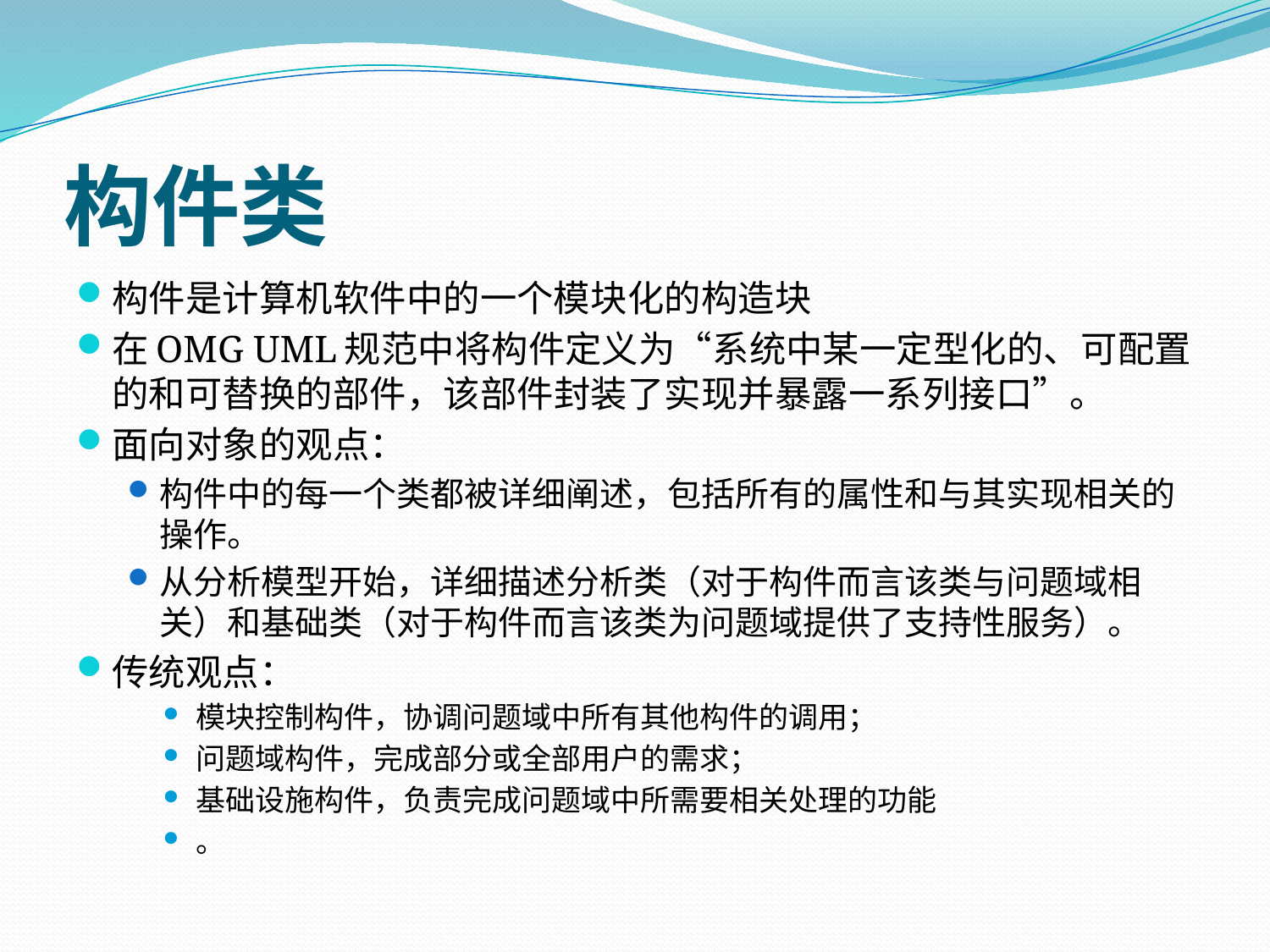

# 构件类
构件是计算机软件中的一个模块化的构造块
在OMG UML规范中将构件定义为“系统中某一定型化的、可配置的和可替换的部件，该部件封装了实现并暴露一系列接口”。
面向对象的观点：
构件中的每一个类都被详细阐述，包括所有的属性和与其实现相关的操作。
从分析模型开始，详细描述分析类（对于构件而言该类与问题域相关）和基础类（对于构件而言该类为问题域提供了支持性服务）。
传统观点：
模块控制构件，协调问题域中所有其他构件的调用；
问题域构件，完成部分或全部用户的需求；
基础设施构件，负责完成问题域中所需要相关处理的功能
。